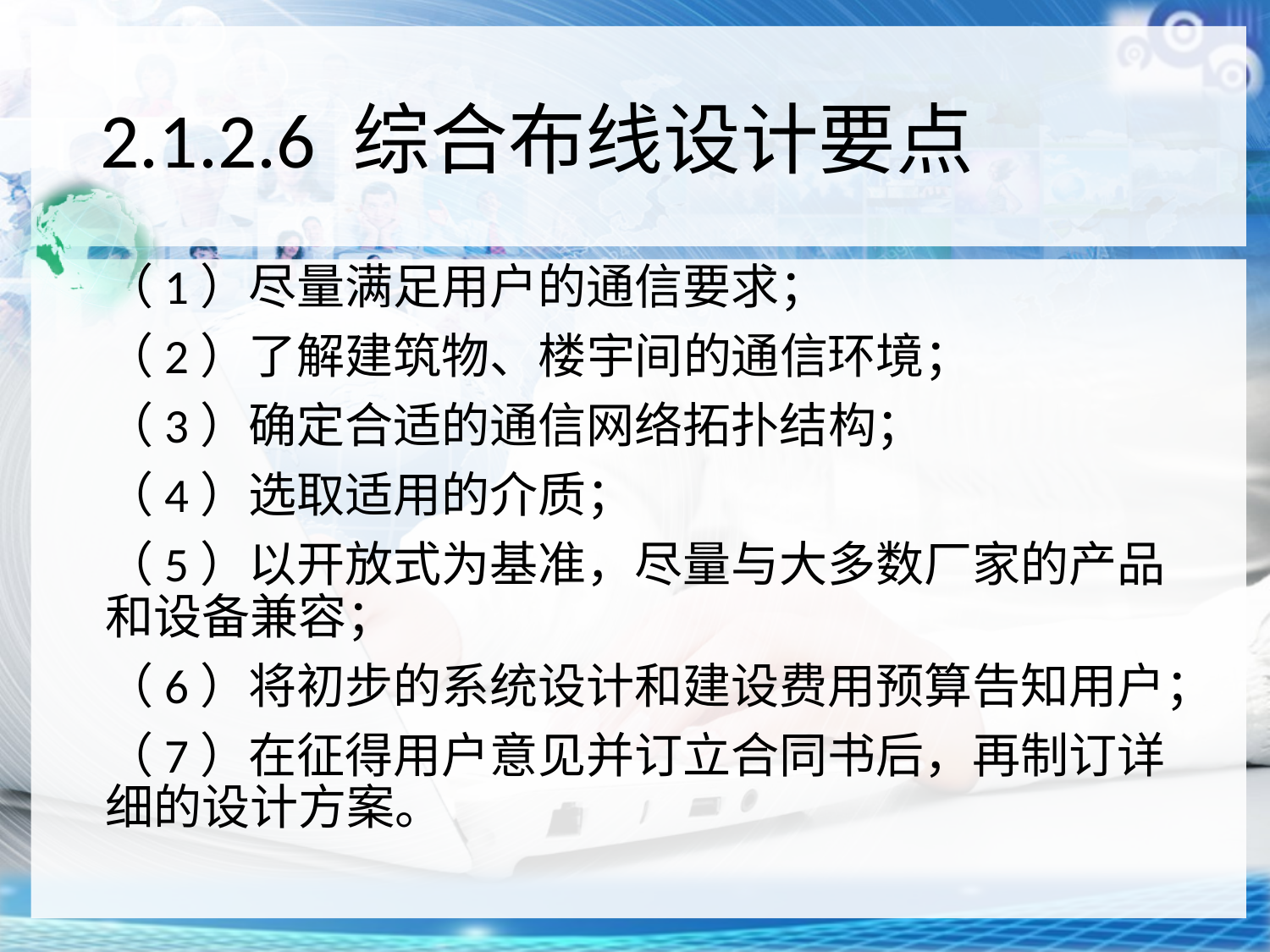

# 2.1.2.6 综合布线设计要点
（1）尽量满足用户的通信要求；
（2）了解建筑物、楼宇间的通信环境；
（3）确定合适的通信网络拓扑结构；
（4）选取适用的介质；
（5）以开放式为基准，尽量与大多数厂家的产品和设备兼容；
（6）将初步的系统设计和建设费用预算告知用户；
（7）在征得用户意见并订立合同书后，再制订详细的设计方案。